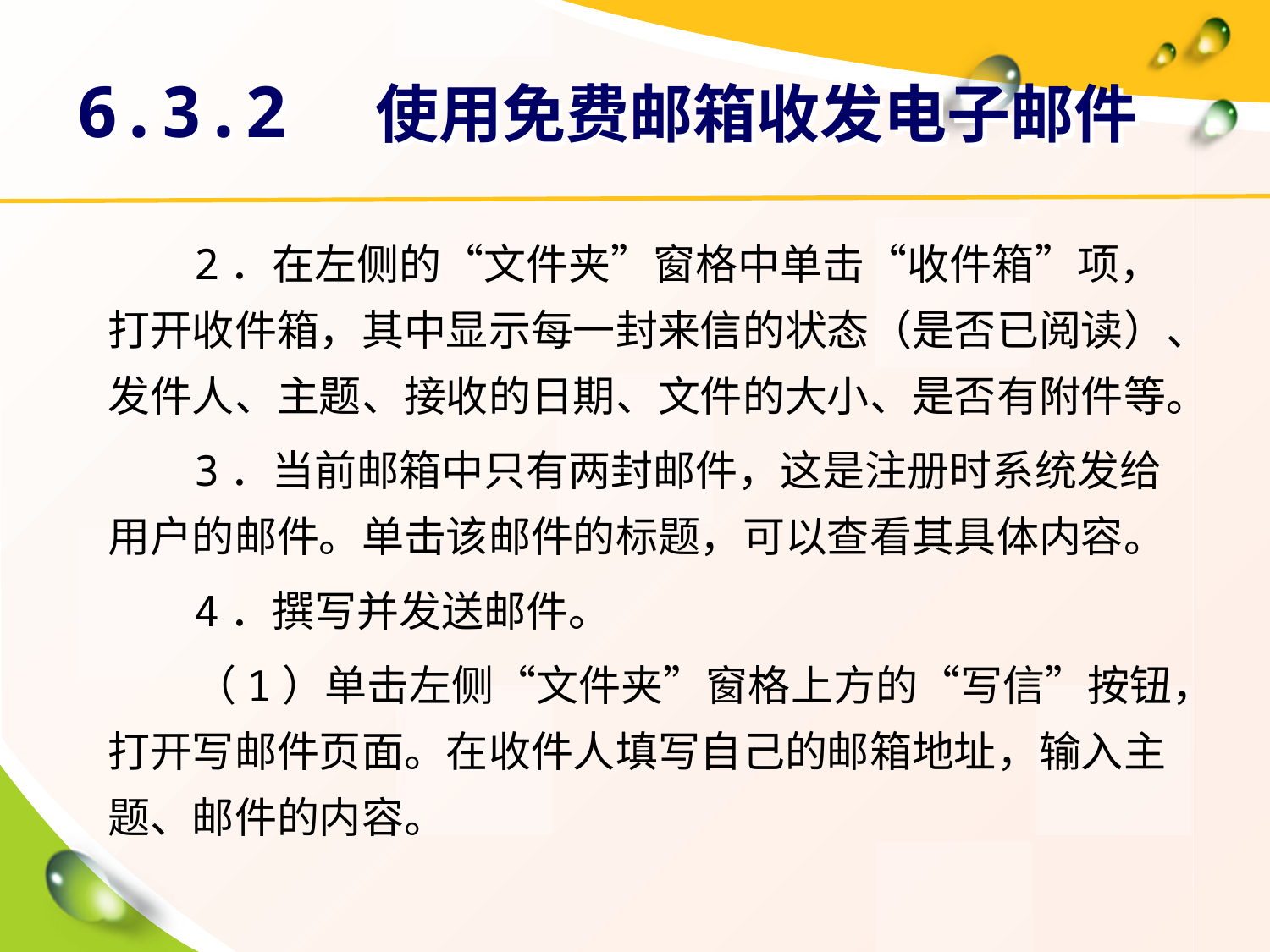

# 6.3.2　使用免费邮箱收发电子邮件
2．在左侧的“文件夹”窗格中单击“收件箱”项，打开收件箱，其中显示每一封来信的状态（是否已阅读）、发件人、主题、接收的日期、文件的大小、是否有附件等。
3．当前邮箱中只有两封邮件，这是注册时系统发给用户的邮件。单击该邮件的标题，可以查看其具体内容。
4．撰写并发送邮件。
（1）单击左侧“文件夹”窗格上方的“写信”按钮，打开写邮件页面。在收件人填写自己的邮箱地址，输入主题、邮件的内容。